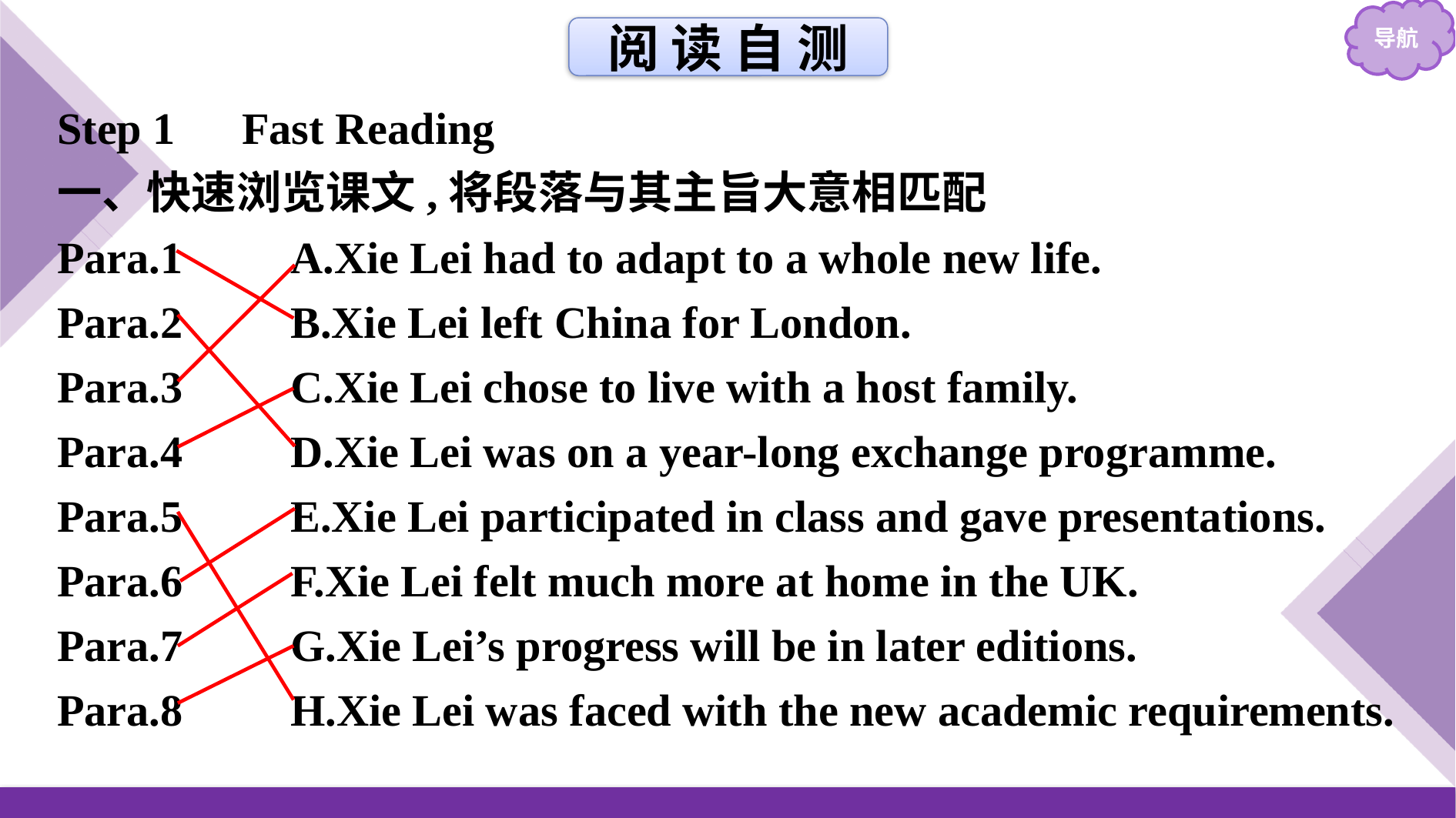

阅 读 自 测
Step 1　Fast Reading
一、快速浏览课文,将段落与其主旨大意相匹配
Para.1　　	A.Xie Lei had to adapt to a whole new life.
Para.2		B.Xie Lei left China for London.
Para.3		C.Xie Lei chose to live with a host family.
Para.4		D.Xie Lei was on a year-long exchange programme.
Para.5		E.Xie Lei participated in class and gave presentations.
Para.6		F.Xie Lei felt much more at home in the UK.
Para.7		G.Xie Lei’s progress will be in later editions.
Para.8		H.Xie Lei was faced with the new academic requirements.